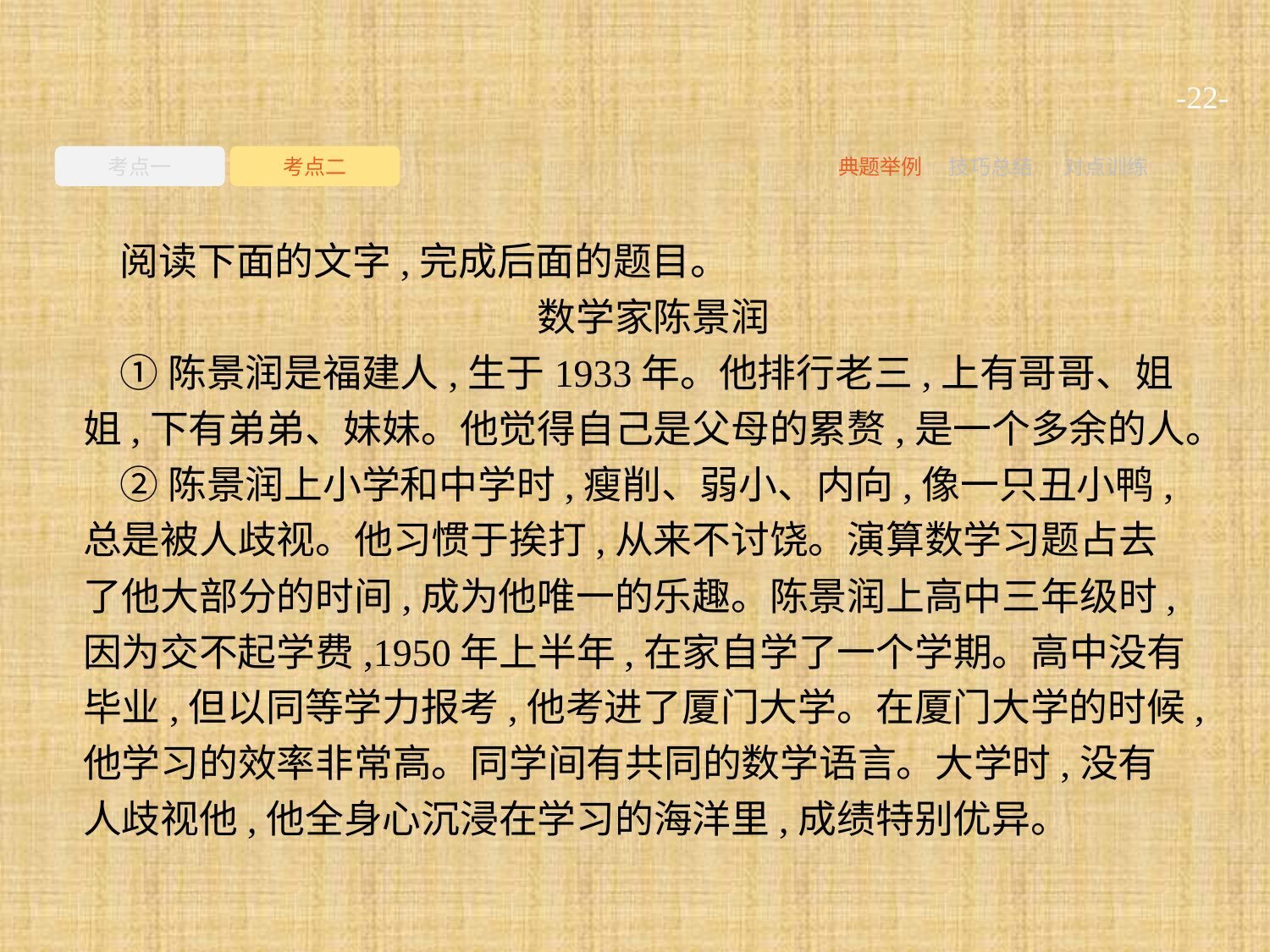

-22-
考点一
考点二
典题举例
技巧总结
对点训练
阅读下面的文字,完成后面的题目。
数学家陈景润
①陈景润是福建人,生于1933年。他排行老三,上有哥哥、姐姐,下有弟弟、妹妹。他觉得自己是父母的累赘,是一个多余的人。
②陈景润上小学和中学时,瘦削、弱小、内向,像一只丑小鸭,总是被人歧视。他习惯于挨打,从来不讨饶。演算数学习题占去了他大部分的时间,成为他唯一的乐趣。陈景润上高中三年级时,因为交不起学费,1950年上半年,在家自学了一个学期。高中没有毕业,但以同等学力报考,他考进了厦门大学。在厦门大学的时候,他学习的效率非常高。同学间有共同的数学语言。大学时,没有人歧视他,他全身心沉浸在学习的海洋里,成绩特别优异。